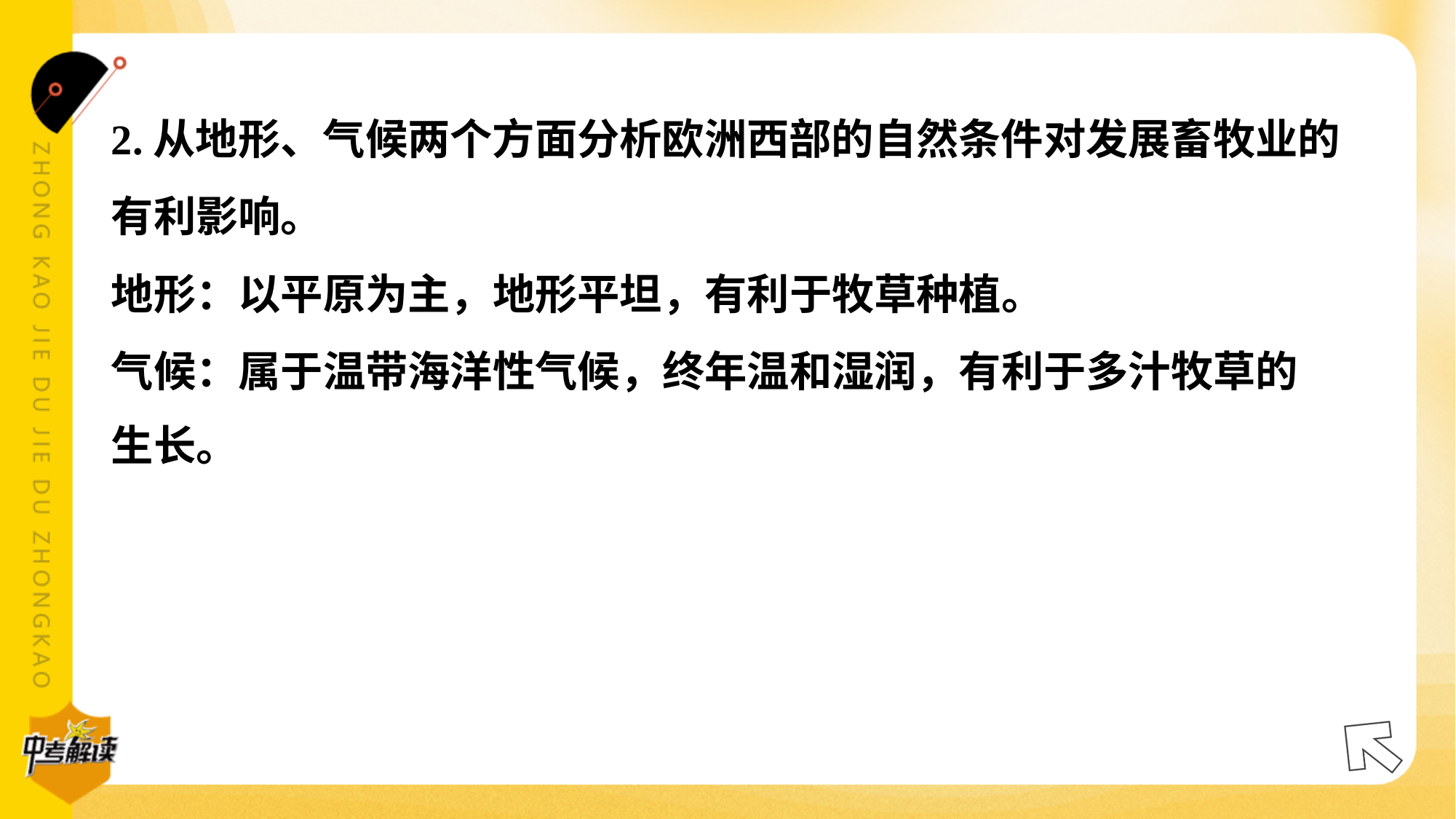

2.从地形、气候两个方面分析欧洲西部的自然条件对发展畜牧业的
有利影响。
地形：以平原为主，地形平坦，有利于牧草种植。
气候：属于温带海洋性气候，终年温和湿润，有利于多汁牧草的
生长。